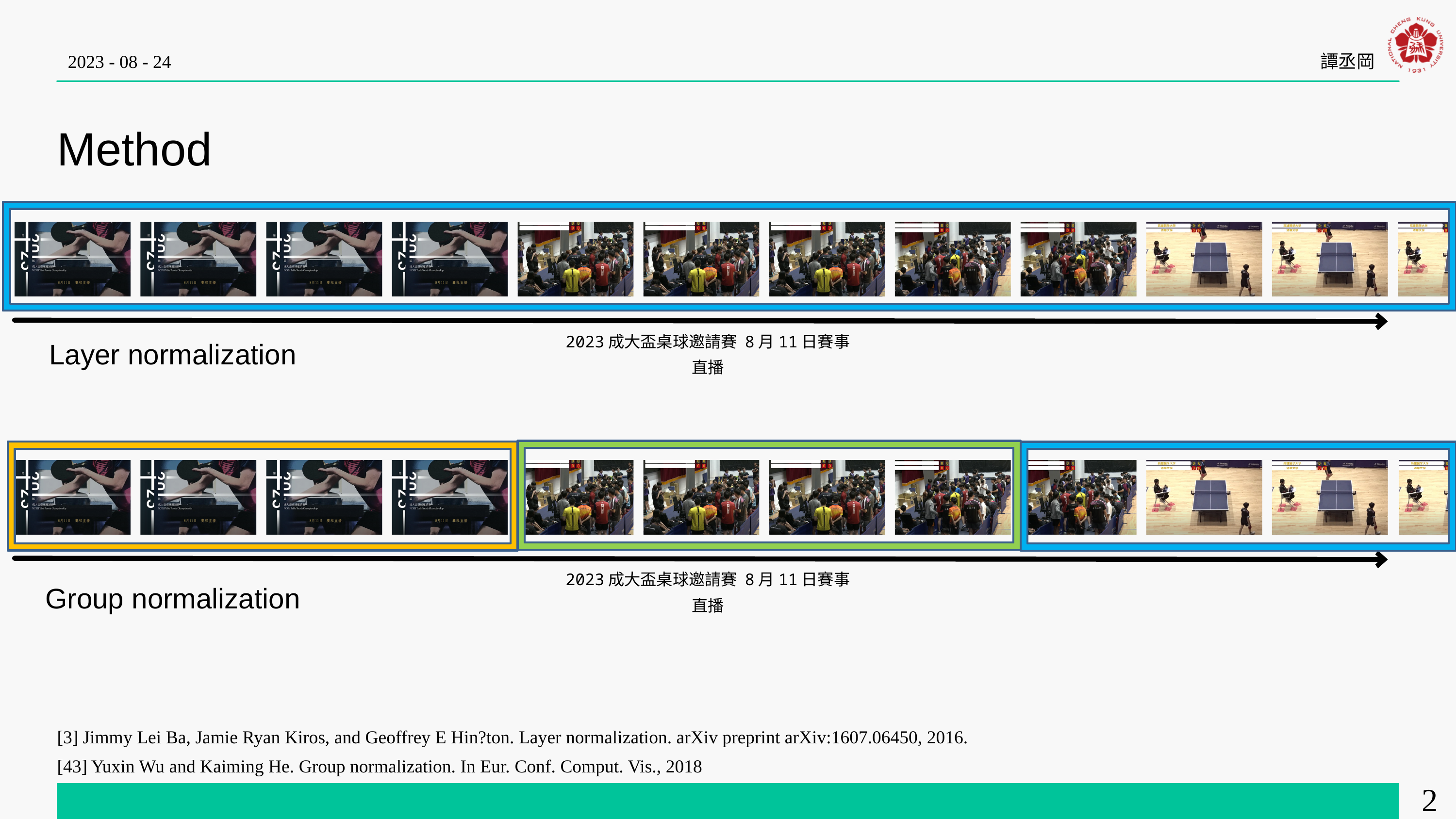

2023 - 08 - 24
譚丞岡

Method

2023成大盃桌球邀請賽 8月11日賽事直播
Layer normalization

2023成大盃桌球邀請賽 8月11日賽事直播

Group normalization
[3] Jimmy Lei Ba, Jamie Ryan Kiros, and Geoffrey E Hin?ton. Layer normalization. arXiv preprint arXiv:1607.06450, 2016.
[43] Yuxin Wu and Kaiming He. Group normalization. In Eur. Conf. Comput. Vis., 2018
22